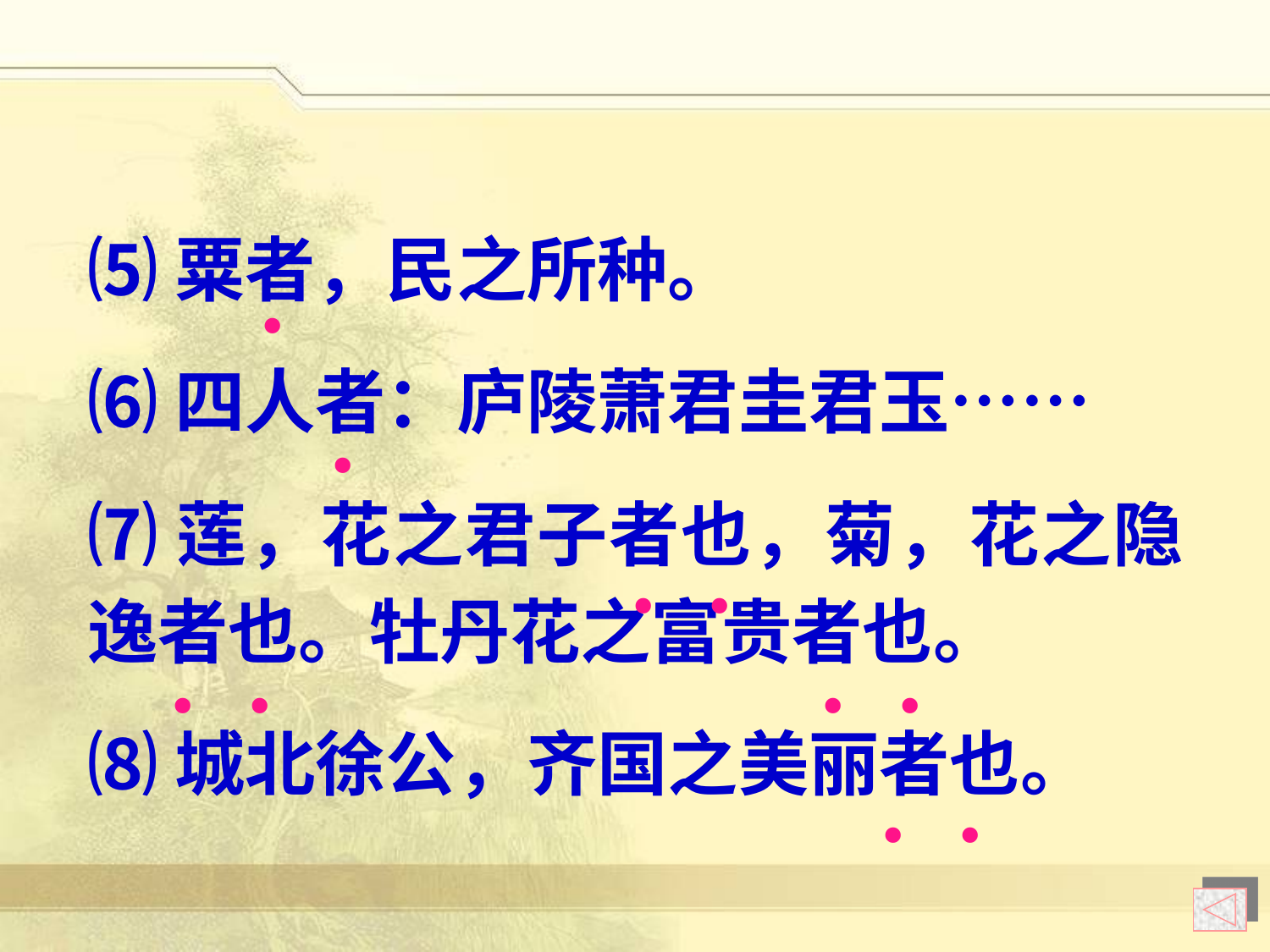

⑸粟者，民之所种。
⑹四人者：庐陵萧君圭君玉……
⑺莲，花之君子者也，菊，花之隐逸者也。牡丹花之富贵者也。
⑻城北徐公，齐国之美丽者也。
·
·
·
·
·
·
·
·
·
·